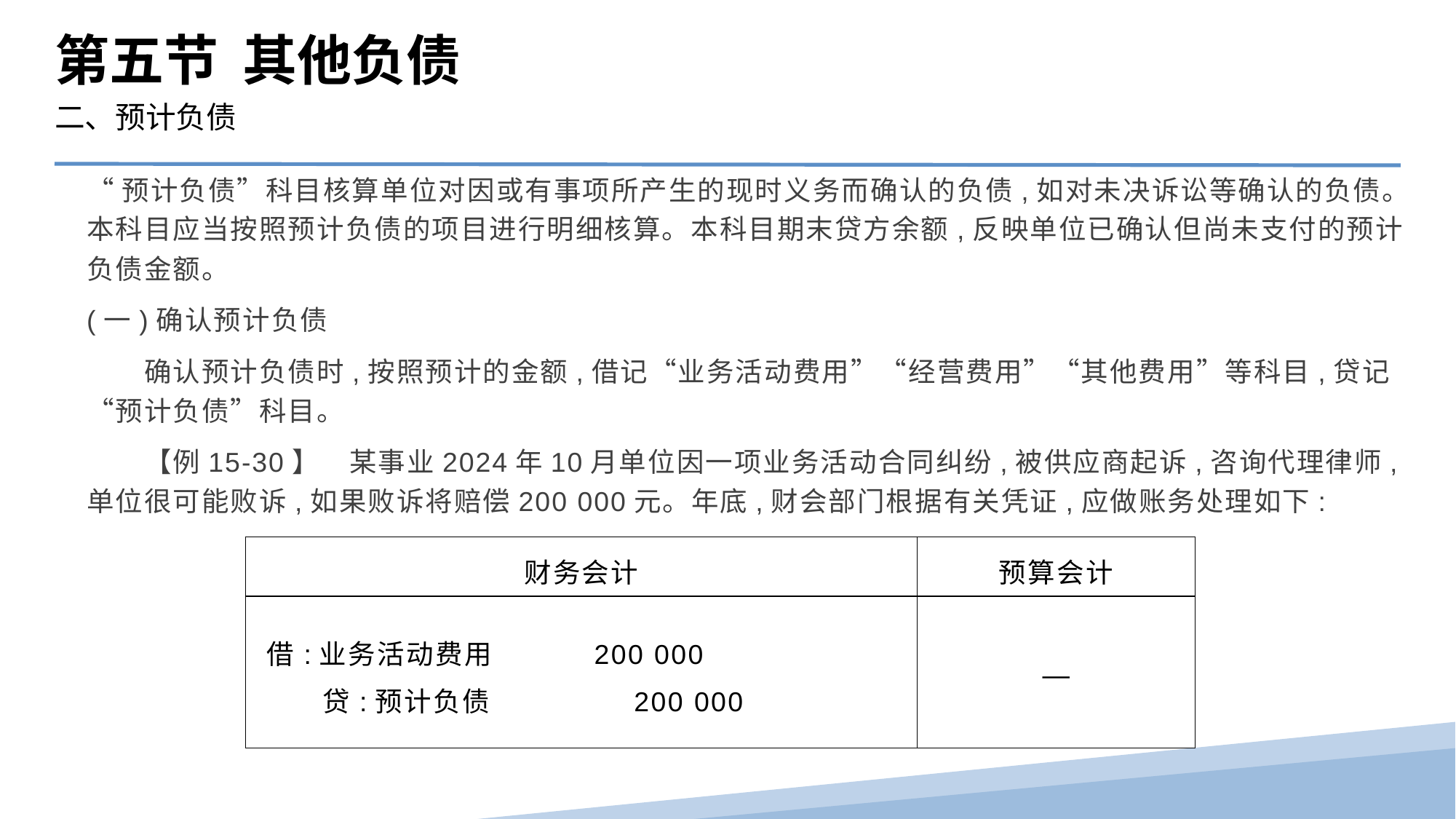

第五节  其他负债
二、预计负债
“预计负债”科目核算单位对因或有事项所产生的现时义务而确认的负债,如对未决诉讼等确认的负债。本科目应当按照预计负债的项目进行明细核算。本科目期末贷方余额,反映单位已确认但尚未支付的预计负债金额。
(一)确认预计负债
　　确认预计负债时,按照预计的金额,借记“业务活动费用”“经营费用”“其他费用”等科目,贷记“预计负债”科目。
　　【例15-30】　某事业2024年10月单位因一项业务活动合同纠纷,被供应商起诉,咨询代理律师,单位很可能败诉,如果败诉将赔偿200 000元。年底,财会部门根据有关凭证,应做账务处理如下:
| 财务会计 | 预算会计 |
| --- | --- |
| 借:业务活动费用 200 000 贷:预计负债 200 000 | — |